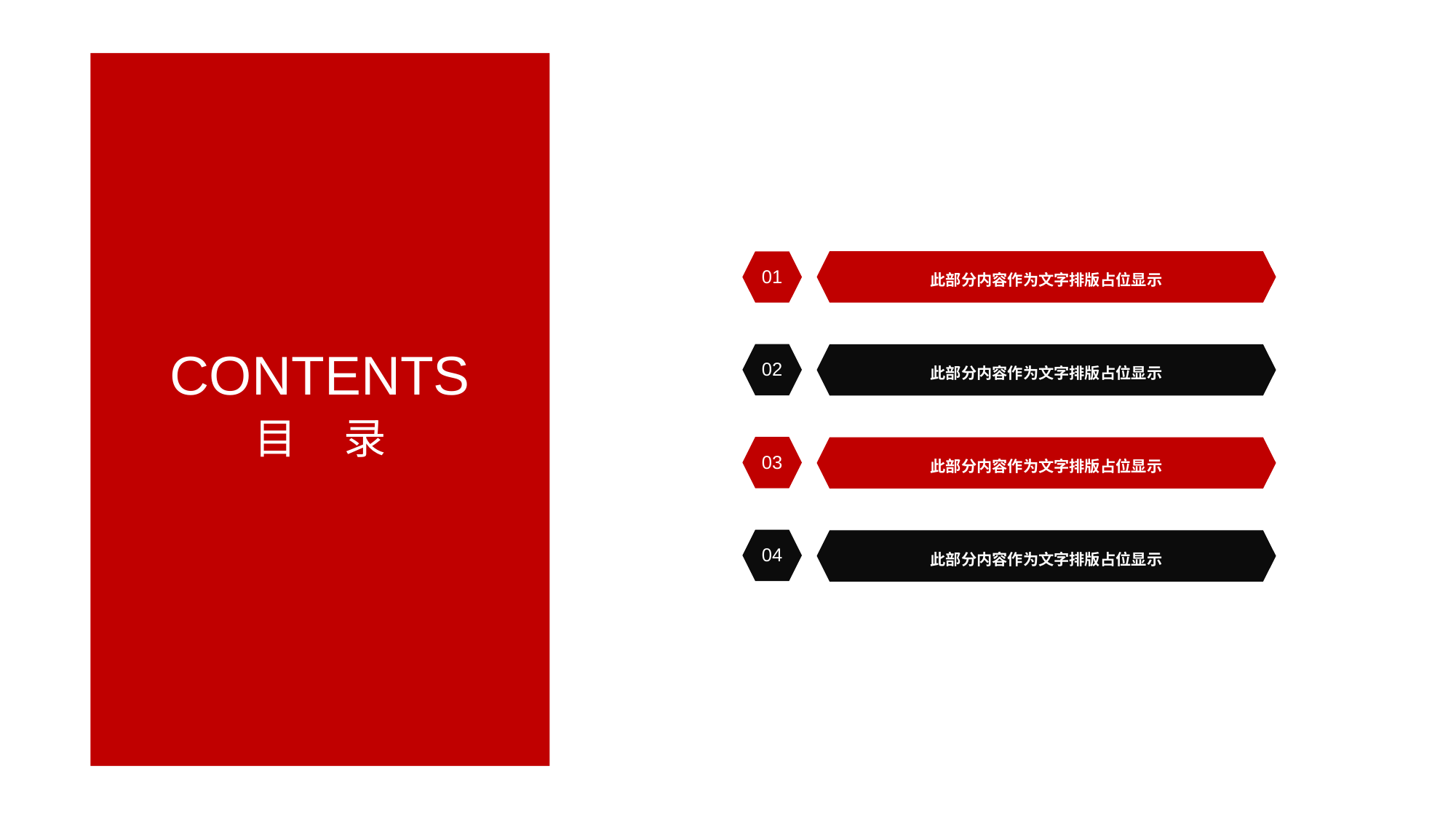

此部分内容作为文字排版占位显示
01
02
此部分内容作为文字排版占位显示
CONTENTS
目     录
03
此部分内容作为文字排版占位显示
04
此部分内容作为文字排版占位显示